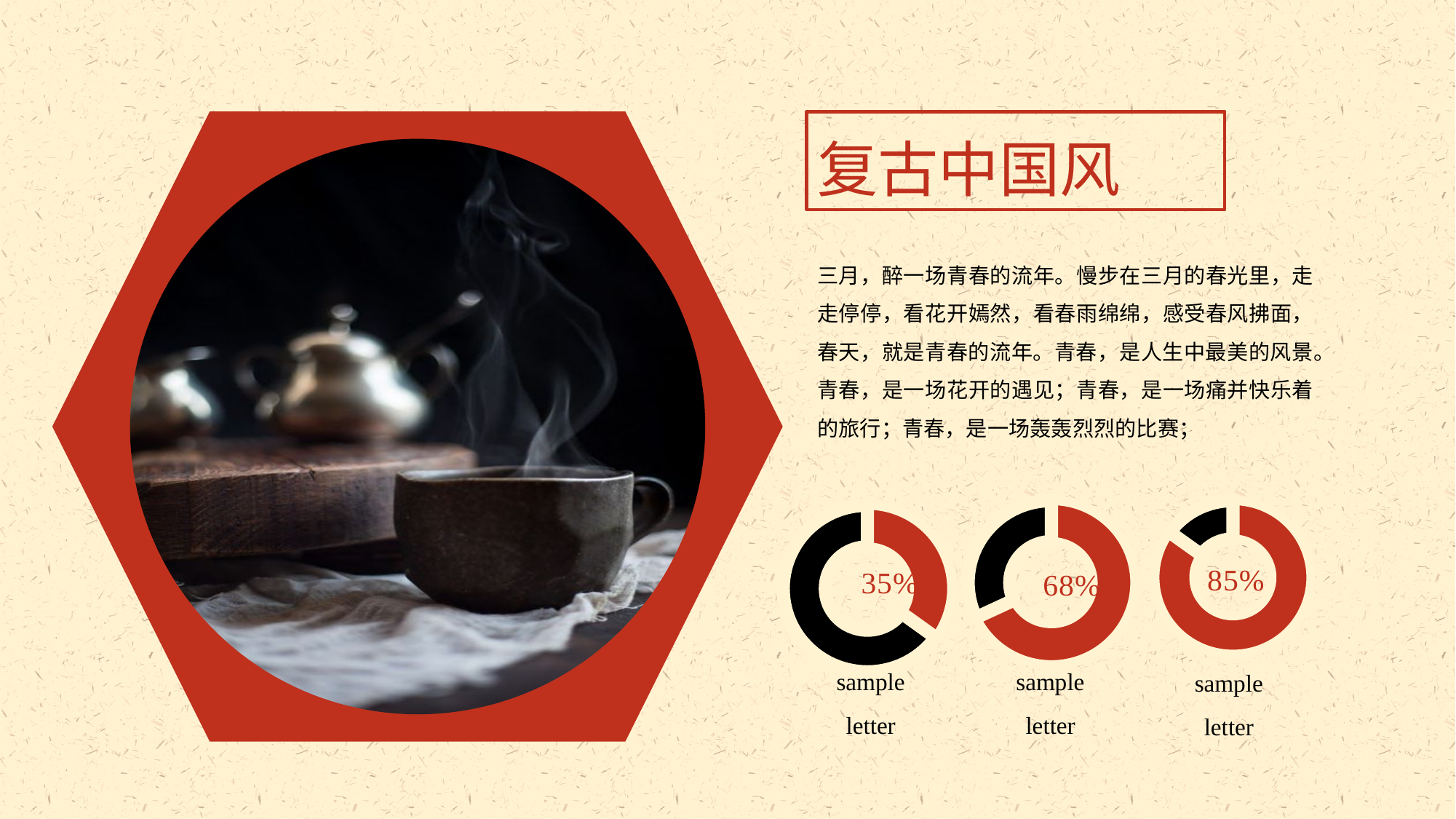

复古中国风

三月，醉一场青春的流年。慢步在三月的春光里，走走停停，看花开嫣然，看春雨绵绵，感受春风拂面，春天，就是青春的流年。青春，是人生中最美的风景。青春，是一场花开的遇见；青春，是一场痛并快乐着的旅行；青春，是一场轰轰烈烈的比赛；

### Chart

| Category | 销售额 |
|---|---|
| 第一季度 | 0.35000000000000003 |
| 第二季度 | 0.6500000000000001 |

### Chart

| Category | 销售额 |
|---|---|
| 第一季度 | 0.68 |
| 第二季度 | 0.32000000000000006 |

### Chart

| Category | 销售额 |
|---|---|
| 第一季度 | 0.8500000000000001 |
| 第二季度 | 0.15000000000000002 |
sample letter
sample letter
sample letter